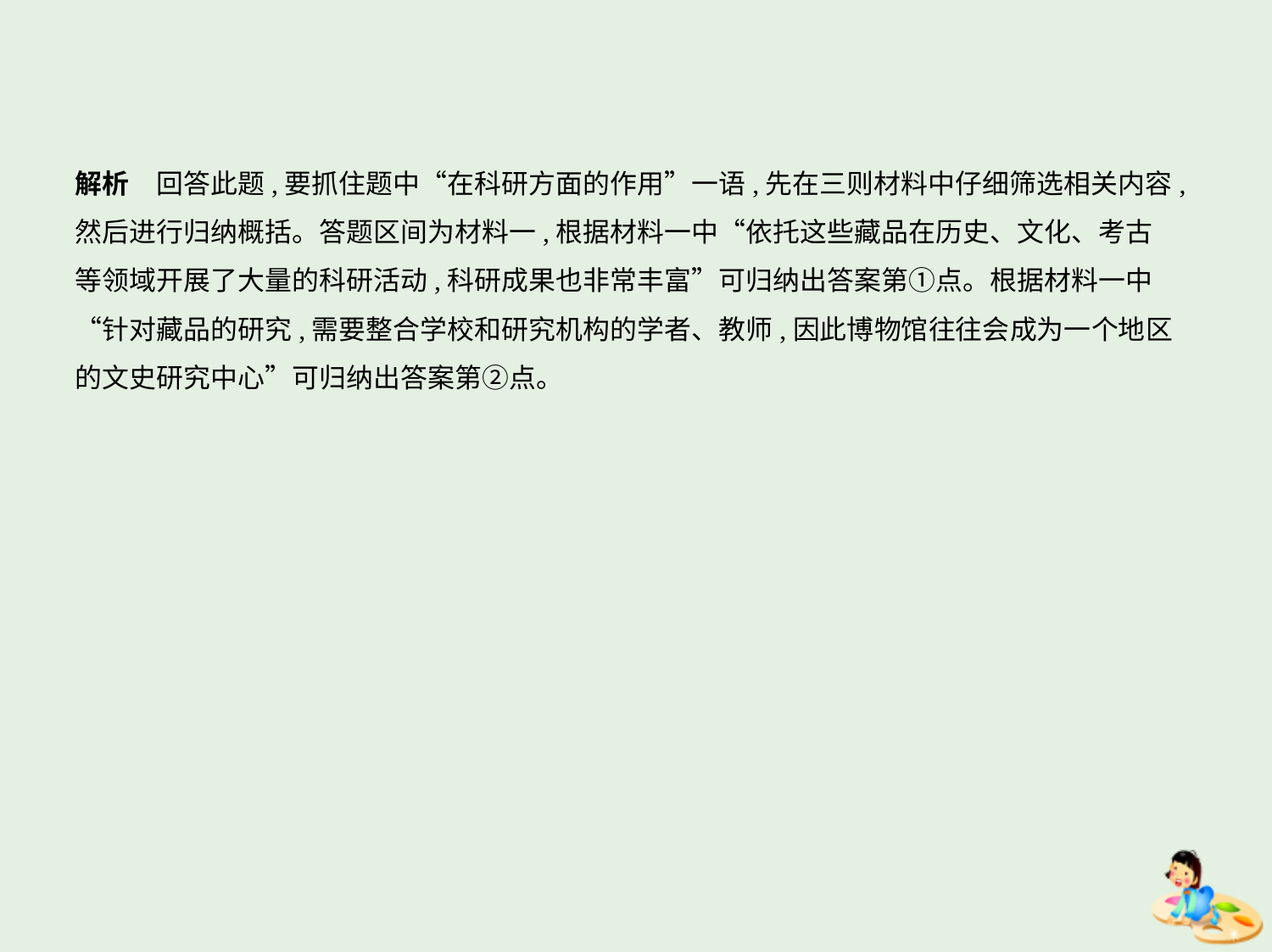

解析　回答此题,要抓住题中“在科研方面的作用”一语,先在三则材料中仔细筛选相关内容,
然后进行归纳概括。答题区间为材料一,根据材料一中“依托这些藏品在历史、文化、考古
等领域开展了大量的科研活动,科研成果也非常丰富”可归纳出答案第①点。根据材料一中
“针对藏品的研究,需要整合学校和研究机构的学者、教师,因此博物馆往往会成为一个地区
的文史研究中心”可归纳出答案第②点。